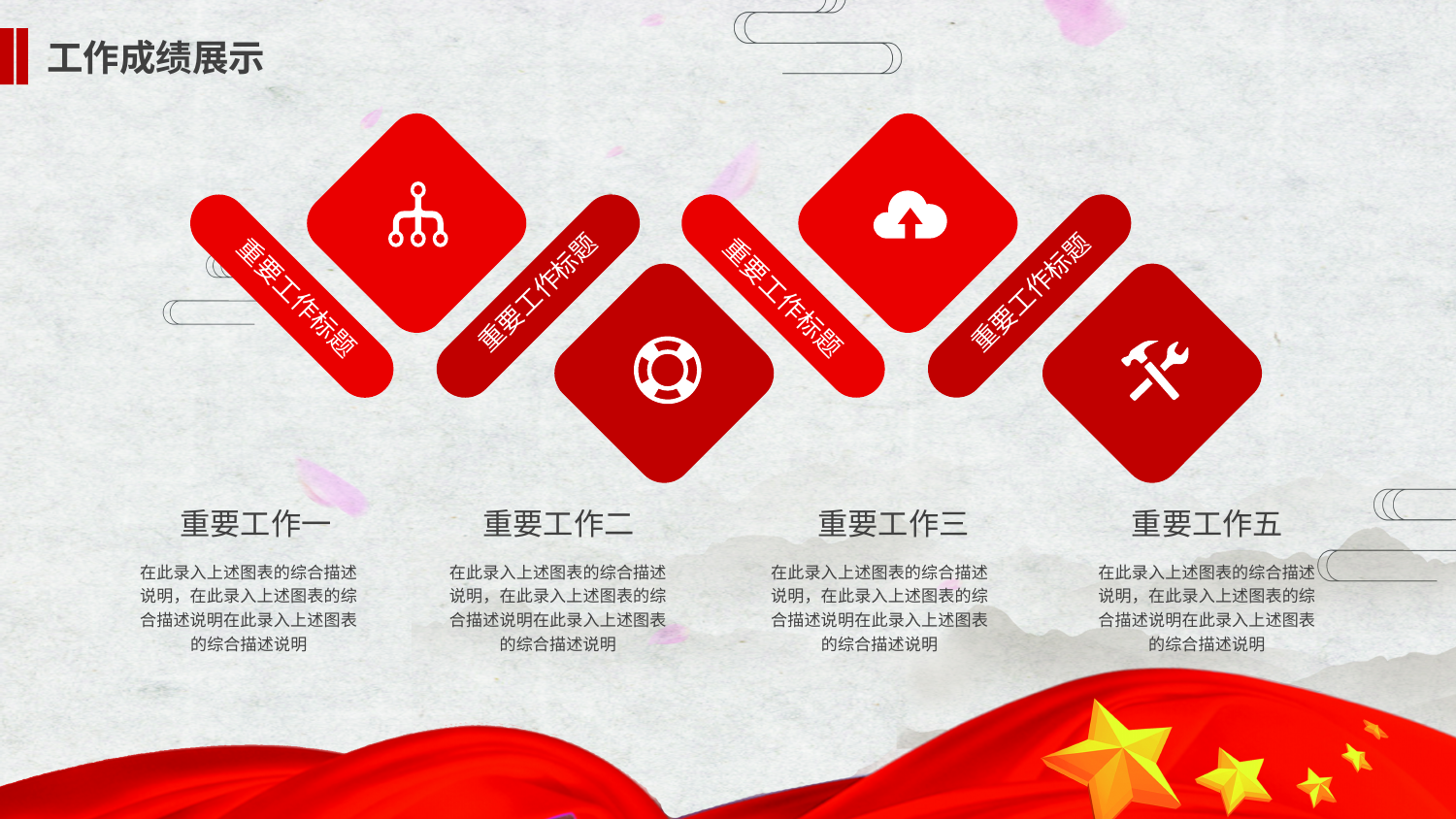

工作成绩展示

重要工作标题

重要工作标题

重要工作标题

重要工作标题

重要工作一
重要工作二
重要工作三
重要工作五
在此录入上述图表的综合描述说明，在此录入上述图表的综合描述说明在此录入上述图表的综合描述说明
在此录入上述图表的综合描述说明，在此录入上述图表的综合描述说明在此录入上述图表的综合描述说明
在此录入上述图表的综合描述说明，在此录入上述图表的综合描述说明在此录入上述图表的综合描述说明
在此录入上述图表的综合描述说明，在此录入上述图表的综合描述说明在此录入上述图表的综合描述说明